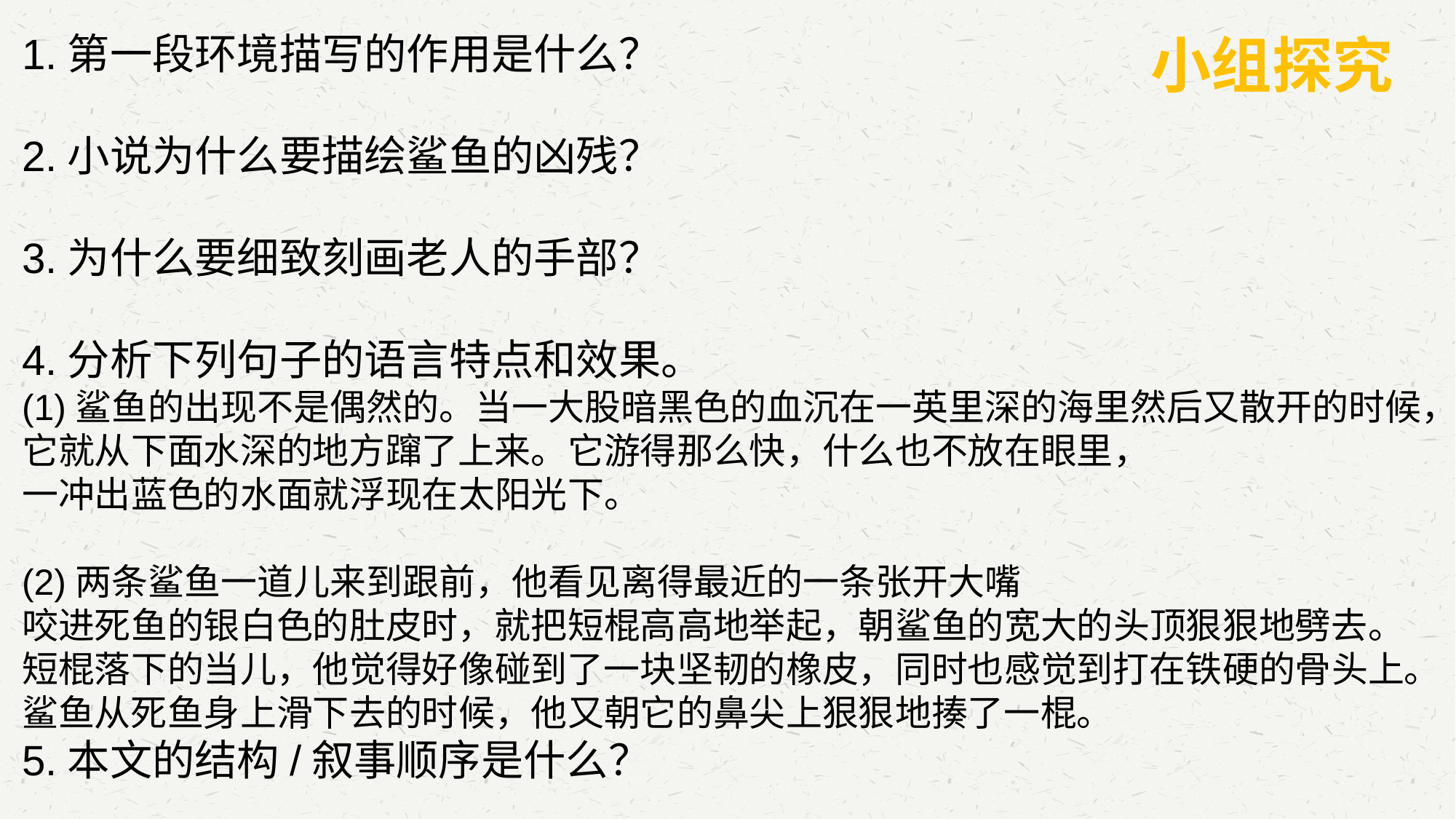

1.第一段环境描写的作用是什么？

2.小说为什么要描绘鲨鱼的凶残？

3.为什么要细致刻画老人的手部？

4.分析下列句子的语言特点和效果。
(1)鲨鱼的出现不是偶然的。当一大股暗黑色的血沉在一英里深的海里然后又散开的时候，
它就从下面水深的地方蹿了上来。它游得那么快，什么也不放在眼里，
一冲出蓝色的水面就浮现在太阳光下。

(2)两条鲨鱼一道儿来到跟前，他看见离得最近的一条张开大嘴
咬进死鱼的银白色的肚皮时，就把短棍高高地举起，朝鲨鱼的宽大的头顶狠狠地劈去。
短棍落下的当儿，他觉得好像碰到了一块坚韧的橡皮，同时也感觉到打在铁硬的骨头上。
鲨鱼从死鱼身上滑下去的时候，他又朝它的鼻尖上狠狠地揍了一棍。
5.本文的结构/叙事顺序是什么？
小组探究